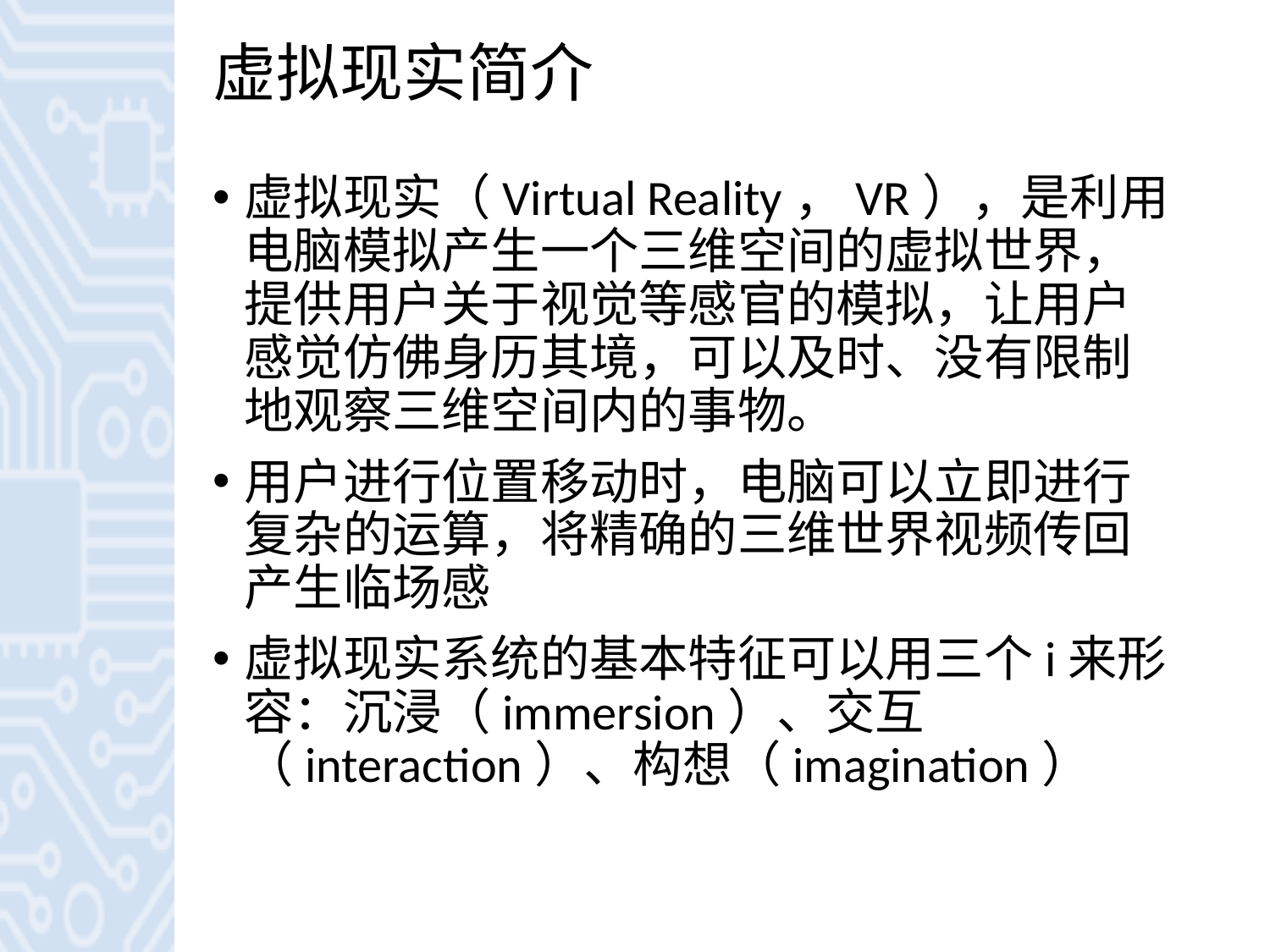

# 虚拟现实简介
虚拟现实（Virtual Reality，VR），是利用电脑模拟产生一个三维空间的虚拟世界，提供用户关于视觉等感官的模拟，让用户感觉仿佛身历其境，可以及时、没有限制地观察三维空间内的事物。
用户进行位置移动时，电脑可以立即进行复杂的运算，将精确的三维世界视频传回产生临场感
虚拟现实系统的基本特征可以用三个i来形容：沉浸（immersion）、交互（interaction）、构想（imagination）